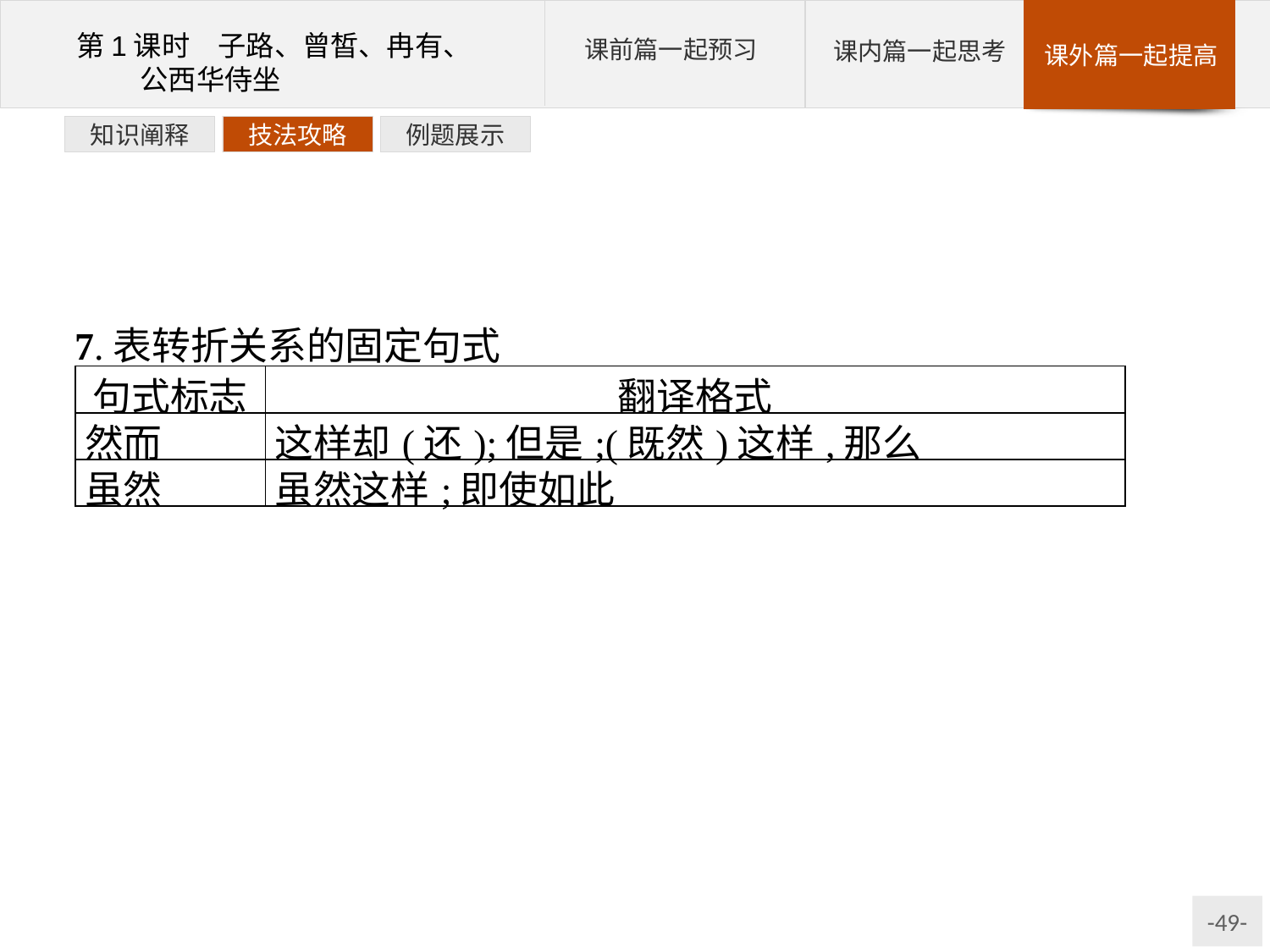

例题展示
技法攻略
知识阐释
7.表转折关系的固定句式
| 句式标志 | 翻译格式 |
| --- | --- |
| 然而 | 这样却(还);但是;(既然)这样,那么 |
| 虽然 | 虽然这样;即使如此 |